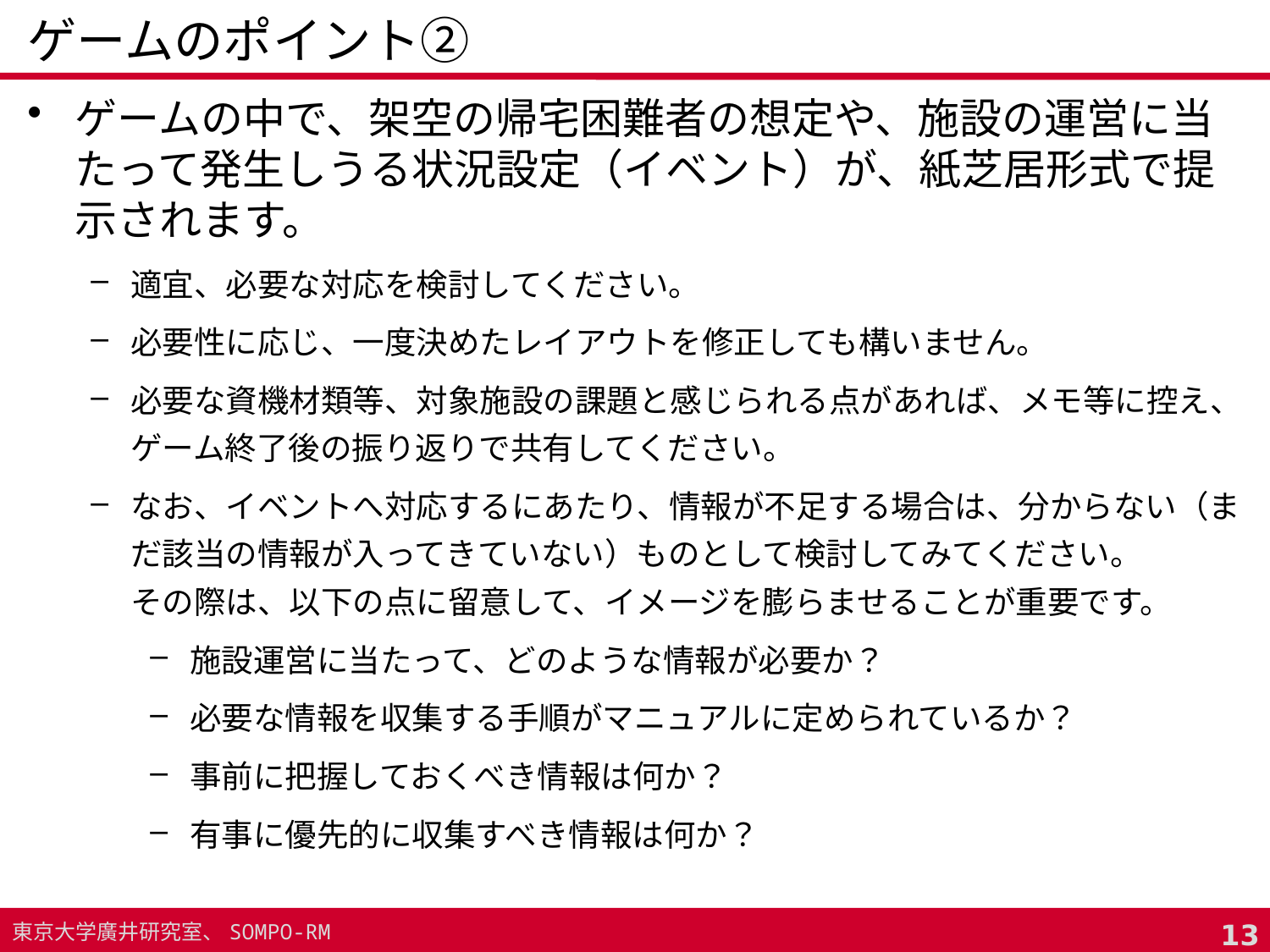

# ゲームのポイント②
ゲームの中で、架空の帰宅困難者の想定や、施設の運営に当たって発生しうる状況設定（イベント）が、紙芝居形式で提示されます。
適宜、必要な対応を検討してください。
必要性に応じ、一度決めたレイアウトを修正しても構いません。
必要な資機材類等、対象施設の課題と感じられる点があれば、メモ等に控え、ゲーム終了後の振り返りで共有してください。
なお、イベントへ対応するにあたり、情報が不足する場合は、分からない（まだ該当の情報が入ってきていない）ものとして検討してみてください。
その際は、以下の点に留意して、イメージを膨らませることが重要です。
施設運営に当たって、どのような情報が必要か？
必要な情報を収集する手順がマニュアルに定められているか？
事前に把握しておくべき情報は何か？
有事に優先的に収集すべき情報は何か？
13